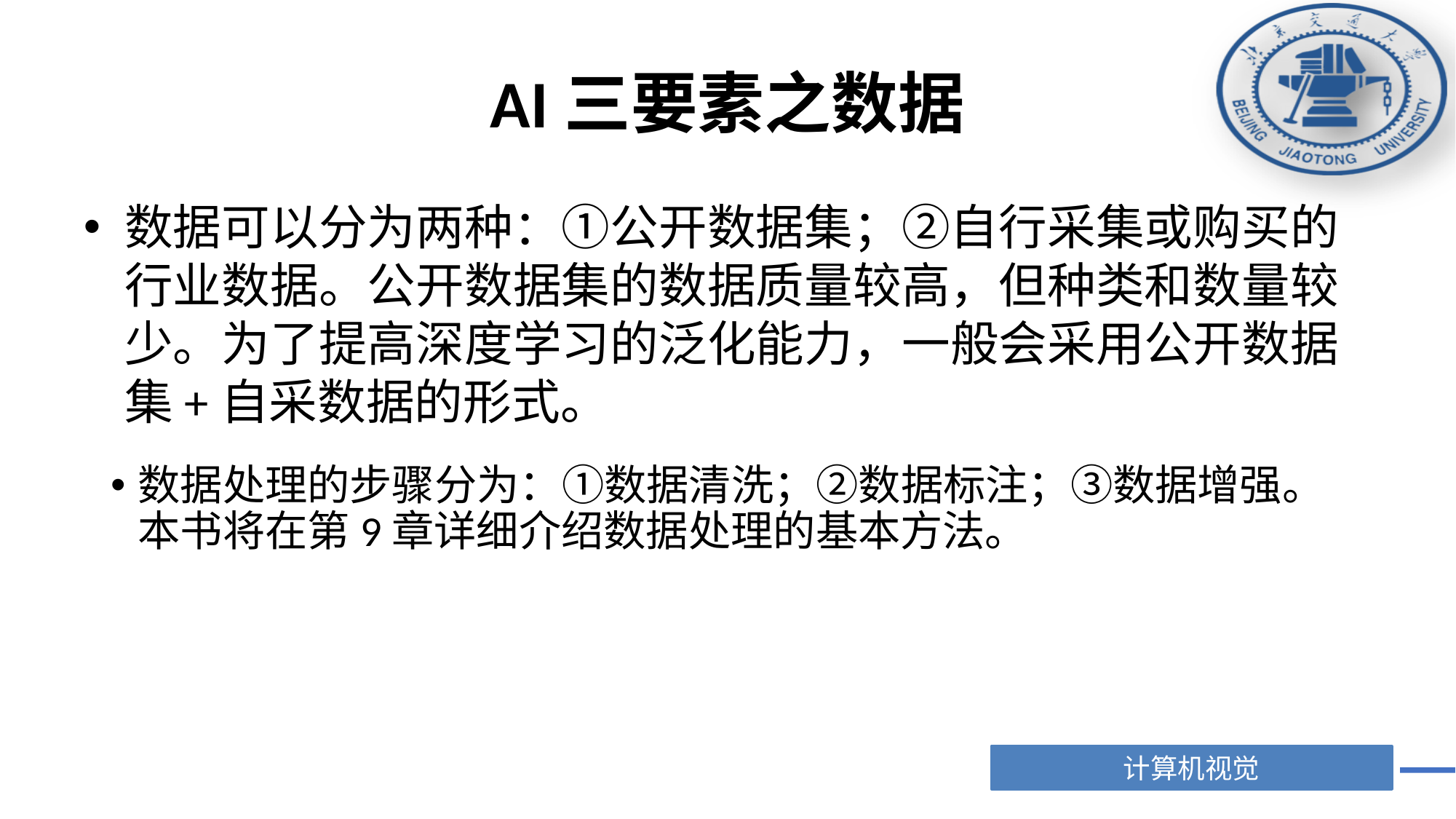

# AI三要素之数据
数据可以分为两种：①公开数据集；②自行采集或购买的行业数据。公开数据集的数据质量较高，但种类和数量较少。为了提高深度学习的泛化能力，一般会采用公开数据集+自采数据的形式。
数据处理的步骤分为：①数据清洗；②数据标注；③数据增强。本书将在第9章详细介绍数据处理的基本方法。